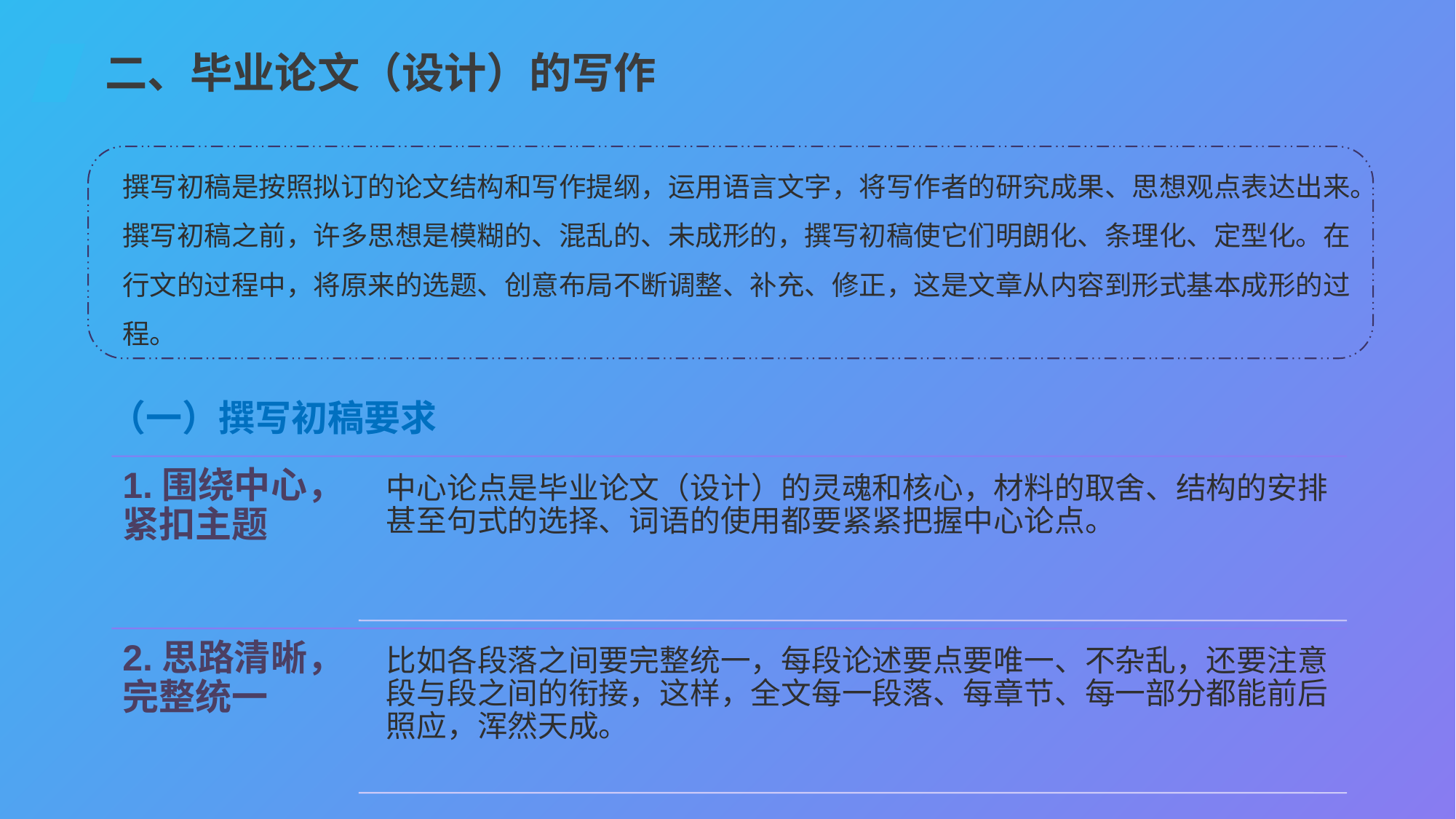

二、毕业论文（设计）的写作

撰写初稿是按照拟订的论文结构和写作提纲，运用语言文字，将写作者的研究成果、思想观点表达出来。撰写初稿之前，许多思想是模糊的、混乱的、未成形的，撰写初稿使它们明朗化、条理化、定型化。在行文的过程中，将原来的选题、创意布局不断调整、补充、修正，这是文章从内容到形式基本成形的过程。
（一）撰写初稿要求
1.围绕中心，紧扣主题
中心论点是毕业论文（设计）的灵魂和核心，材料的取舍、结构的安排甚至句式的选择、词语的使用都要紧紧把握中心论点。
2.思路清晰，完整统一
比如各段落之间要完整统一，每段论述要点要唯一、不杂乱，还要注意段与段之间的衔接，这样，全文每一段落、每章节、每一部分都能前后照应，浑然天成。